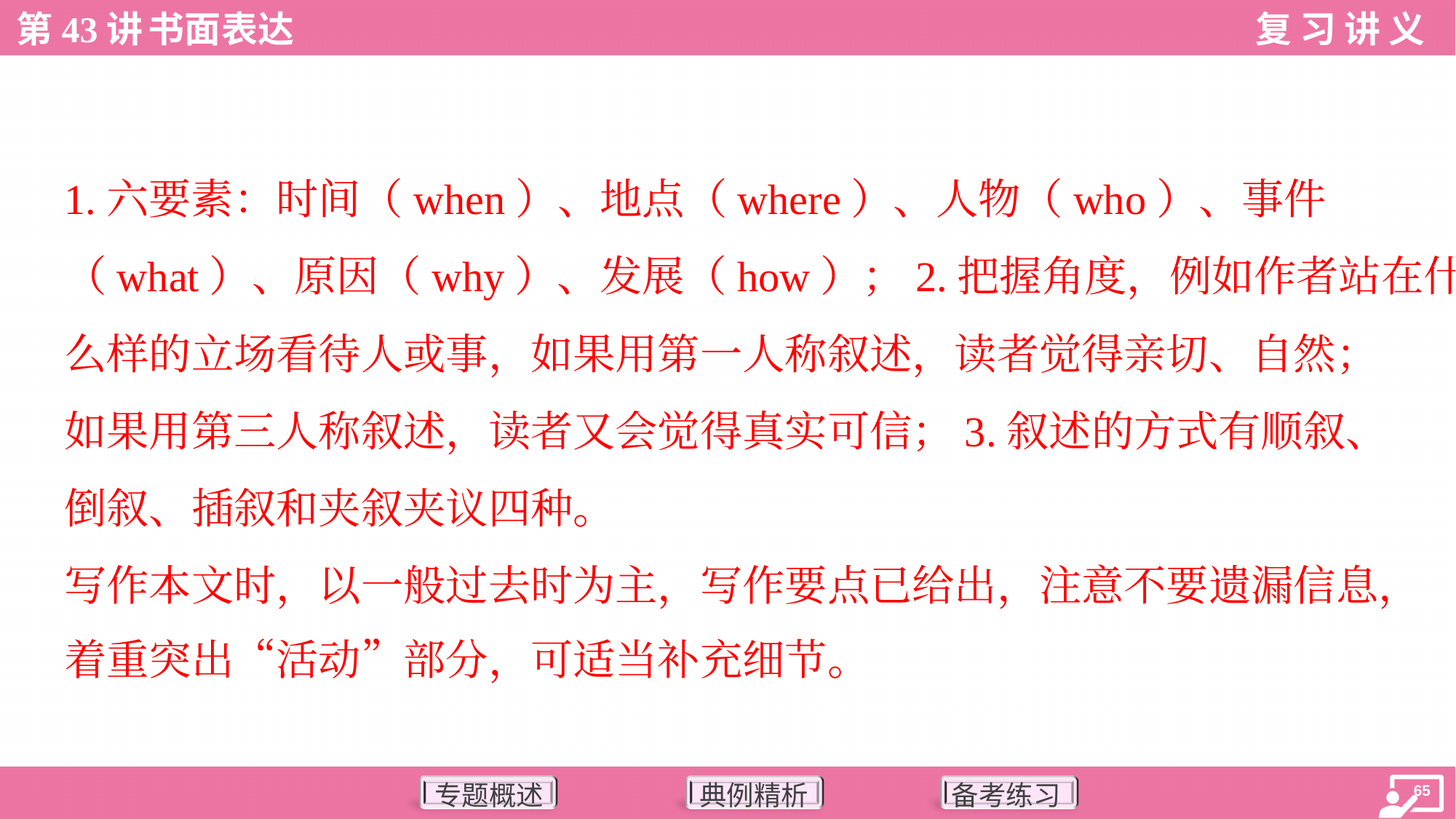

1.六要素：时间（when）、地点（where）、人物（who）、事件
（what）、原因（why）、发展（how）；2.把握角度，例如作者站在什
么样的立场看待人或事，如果用第一人称叙述，读者觉得亲切、自然；
如果用第三人称叙述，读者又会觉得真实可信；3.叙述的方式有顺叙、
倒叙、插叙和夹叙夹议四种。
写作本文时，以一般过去时为主，写作要点已给出，注意不要遗漏信息，
着重突出“活动”部分，可适当补充细节。